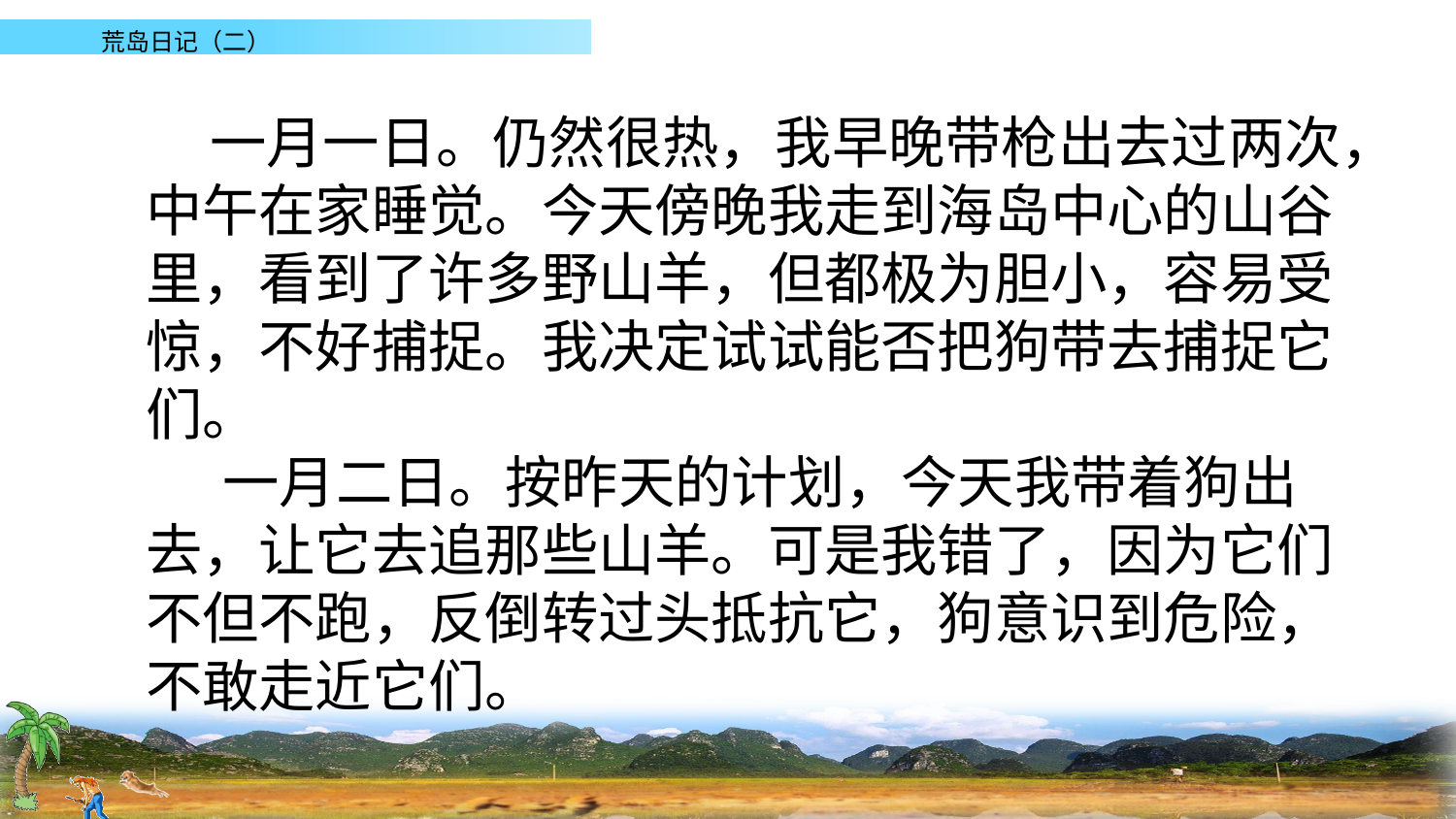

一月一日。仍然很热，我早晚带枪出去过两次，中午在家睡觉。今天傍晚我走到海岛中心的山谷里，看到了许多野山羊，但都极为胆小，容易受惊，不好捕捉。我决定试试能否把狗带去捕捉它们。
     一月二日。按昨天的计划，今天我带着狗出去，让它去追那些山羊。可是我错了，因为它们不但不跑，反倒转过头抵抗它，狗意识到危险，不敢走近它们。